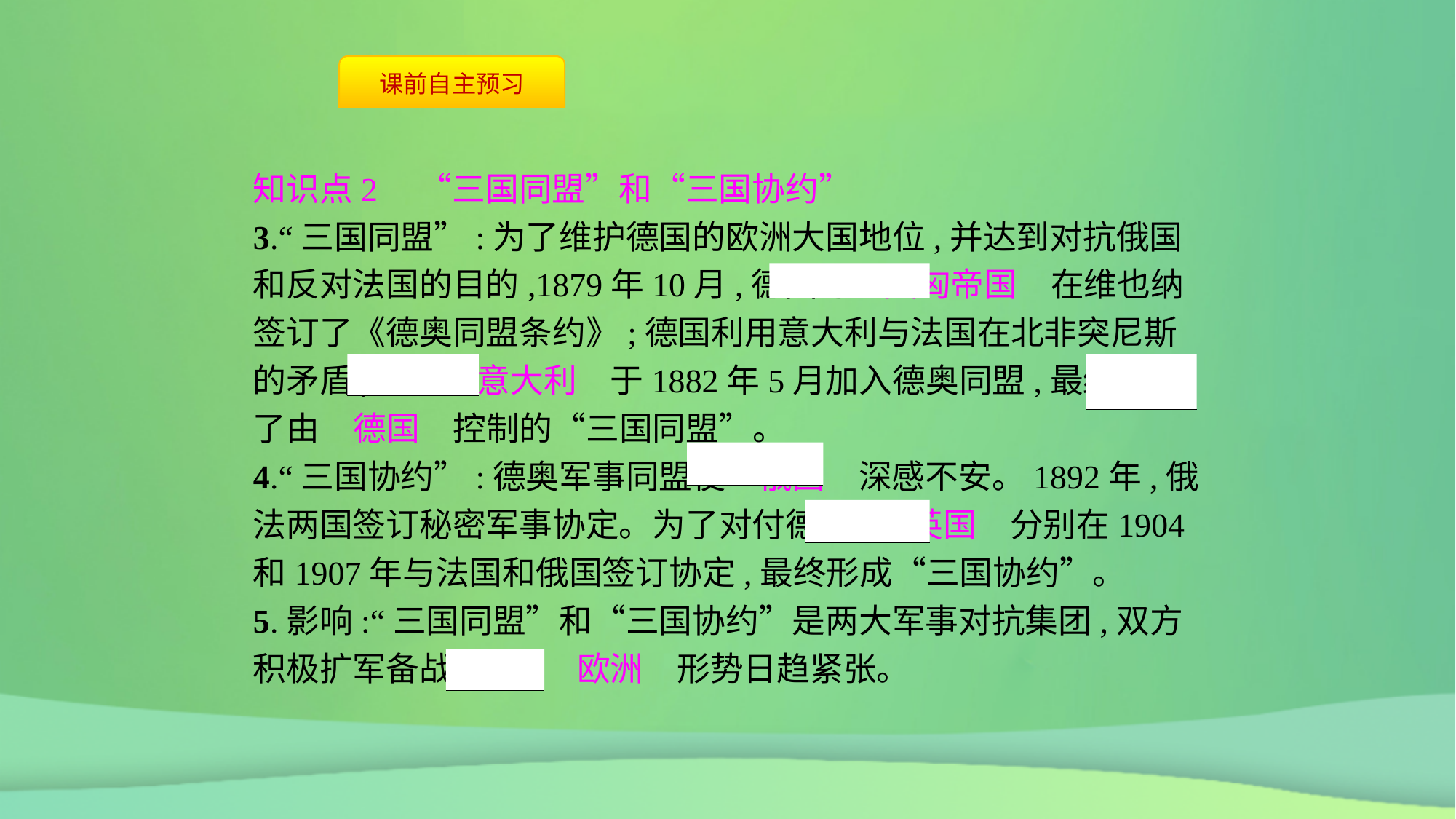

知识点2　“三国同盟”和“三国协约”
3.“三国同盟”:为了维护德国的欧洲大国地位,并达到对抗俄国和反对法国的目的,1879年10月,德国与　奥匈帝国　在维也纳签订了《德奥同盟条约》;德国利用意大利与法国在北非突尼斯的矛盾,拉拢　意大利　于1882年5月加入德奥同盟,最终形成了由　德国　控制的“三国同盟”。
4.“三国协约”:德奥军事同盟使　俄国　深感不安。1892年,俄法两国签订秘密军事协定。为了对付德国,　英国　分别在1904和1907年与法国和俄国签订协定,最终形成“三国协约”。
5.影响:“三国同盟”和“三国协约”是两大军事对抗集团,双方积极扩军备战,导致　欧洲　形势日趋紧张。